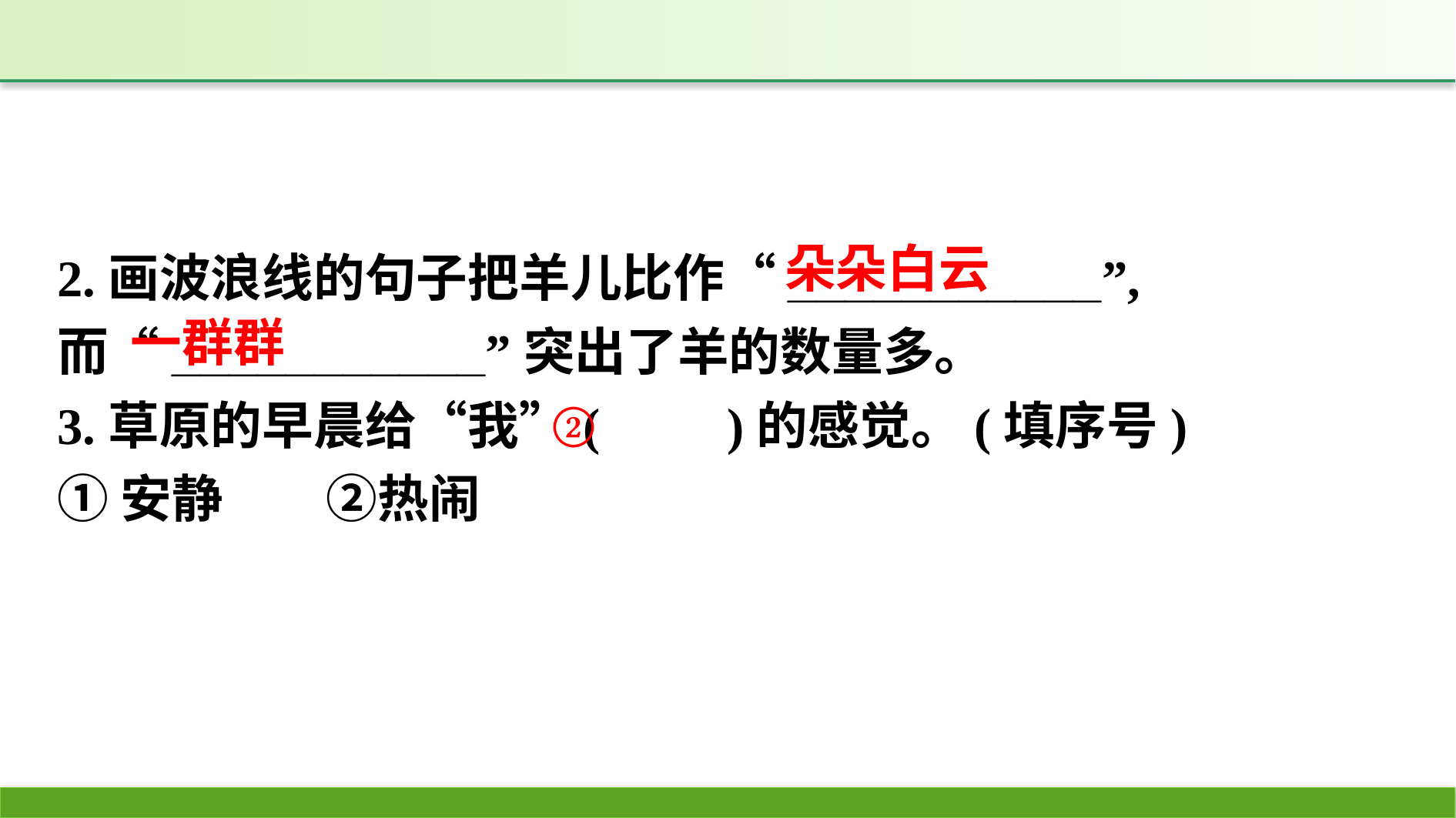

2.画波浪线的句子把羊儿比作“___________”,而“___________”突出了羊的数量多。
3.草原的早晨给“我”(　　)的感觉。(填序号)
①安静　　②热闹
朵朵白云
一群群
②